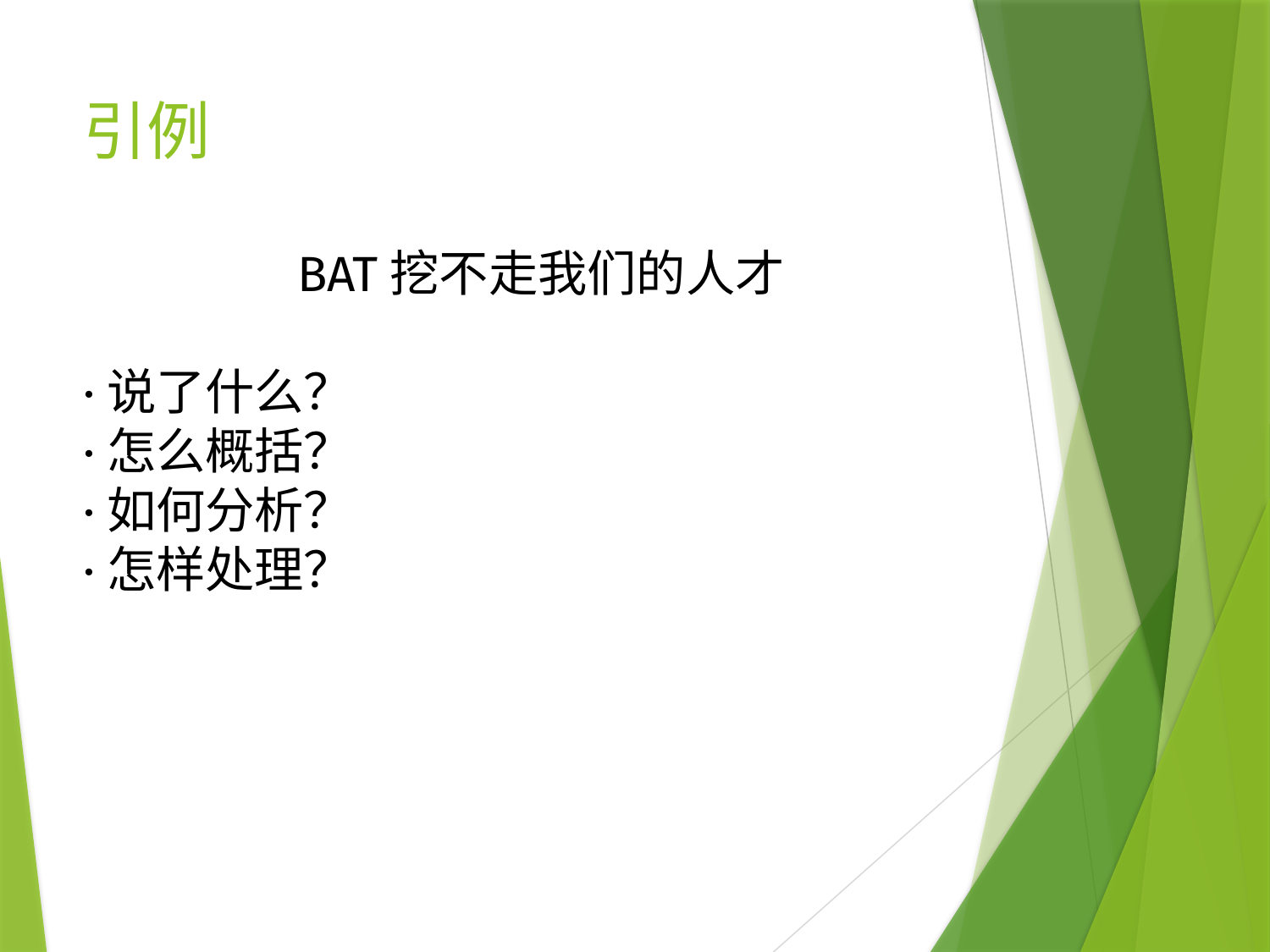

# 引例
BAT挖不走我们的人才

·说了什么？
·怎么概括？
·如何分析？
·怎样处理？